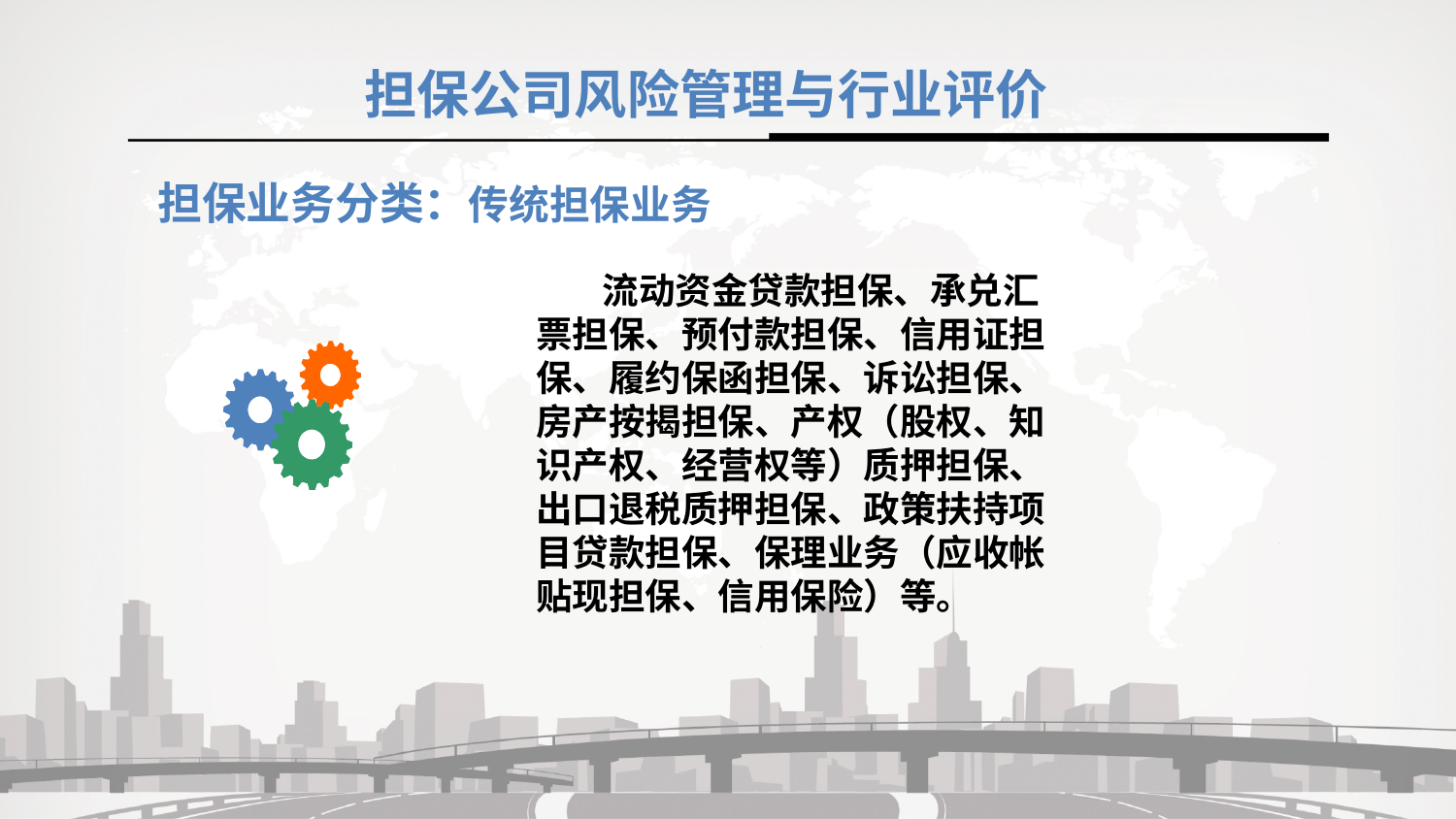

担保公司风险管理与行业评价
担保业务分类：传统担保业务
       流动资金贷款担保、承兑汇票担保、预付款担保、信用证担保、履约保函担保、诉讼担保、房产按揭担保、产权（股权、知识产权、经营权等）质押担保、出口退税质押担保、政策扶持项目贷款担保、保理业务（应收帐贴现担保、信用保险）等。